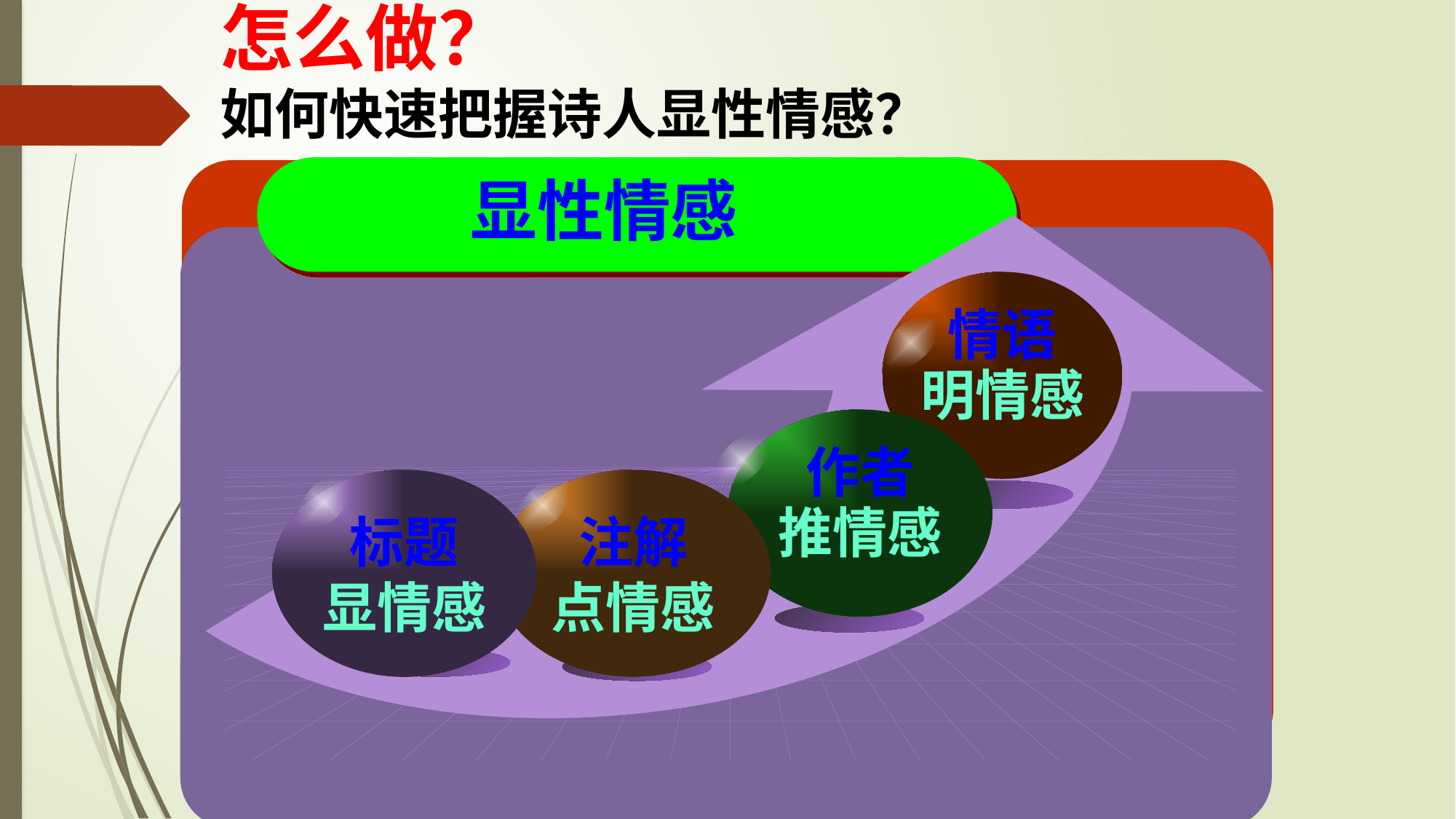

怎么做？
如何快速把握诗人显性情感？

显性情感

情语
明情感

作者
推情感

标题
显情感
注解
点情感